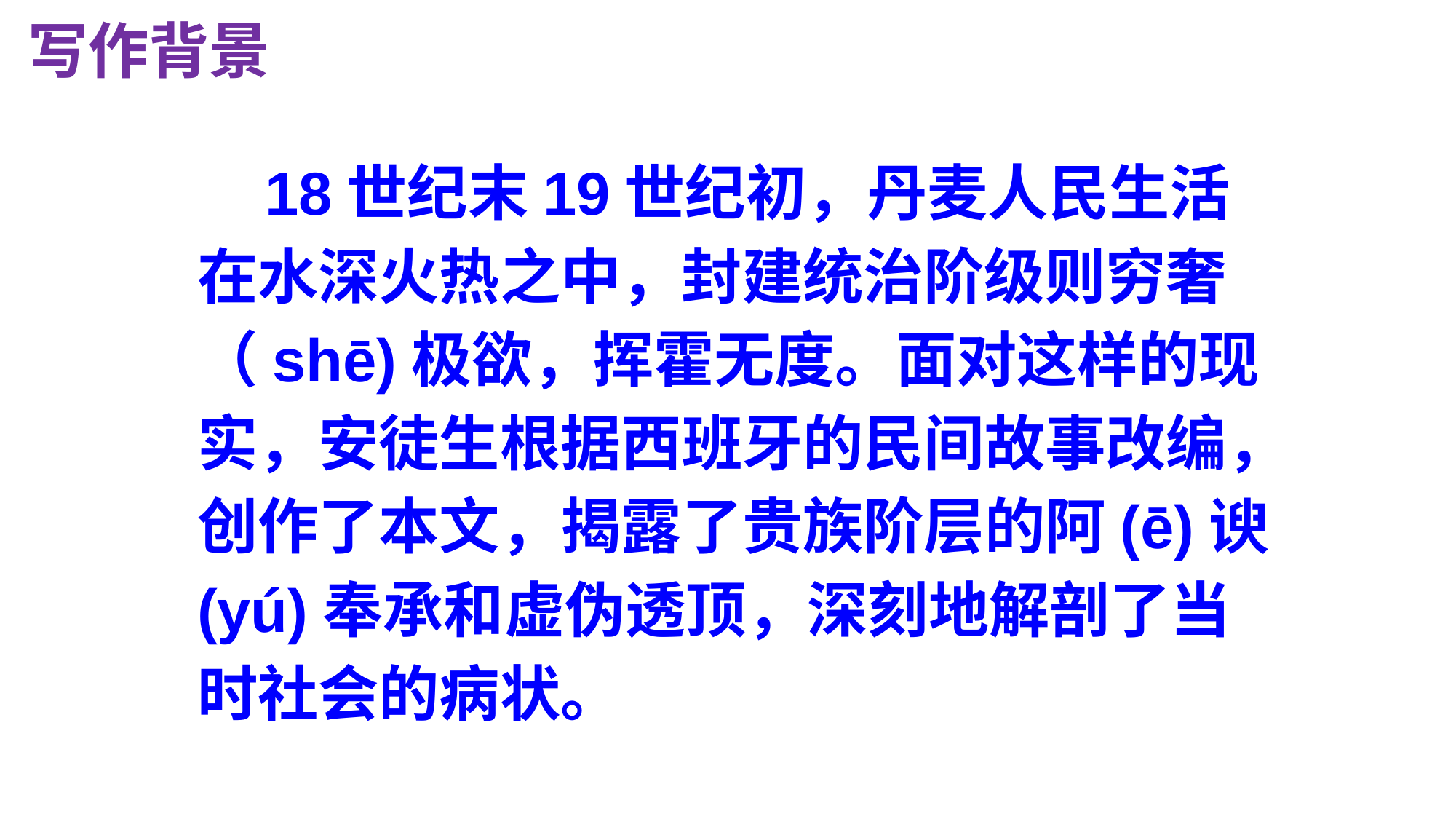

写作背景
    18世纪末19世纪初，丹麦人民生活在水深火热之中，封建统治阶级则穷奢（shē)极欲，挥霍无度。面对这样的现实，安徒生根据西班牙的民间故事改编，创作了本文，揭露了贵族阶层的阿(ē)谀(yú)奉承和虚伪透顶，深刻地解剖了当时社会的病状。